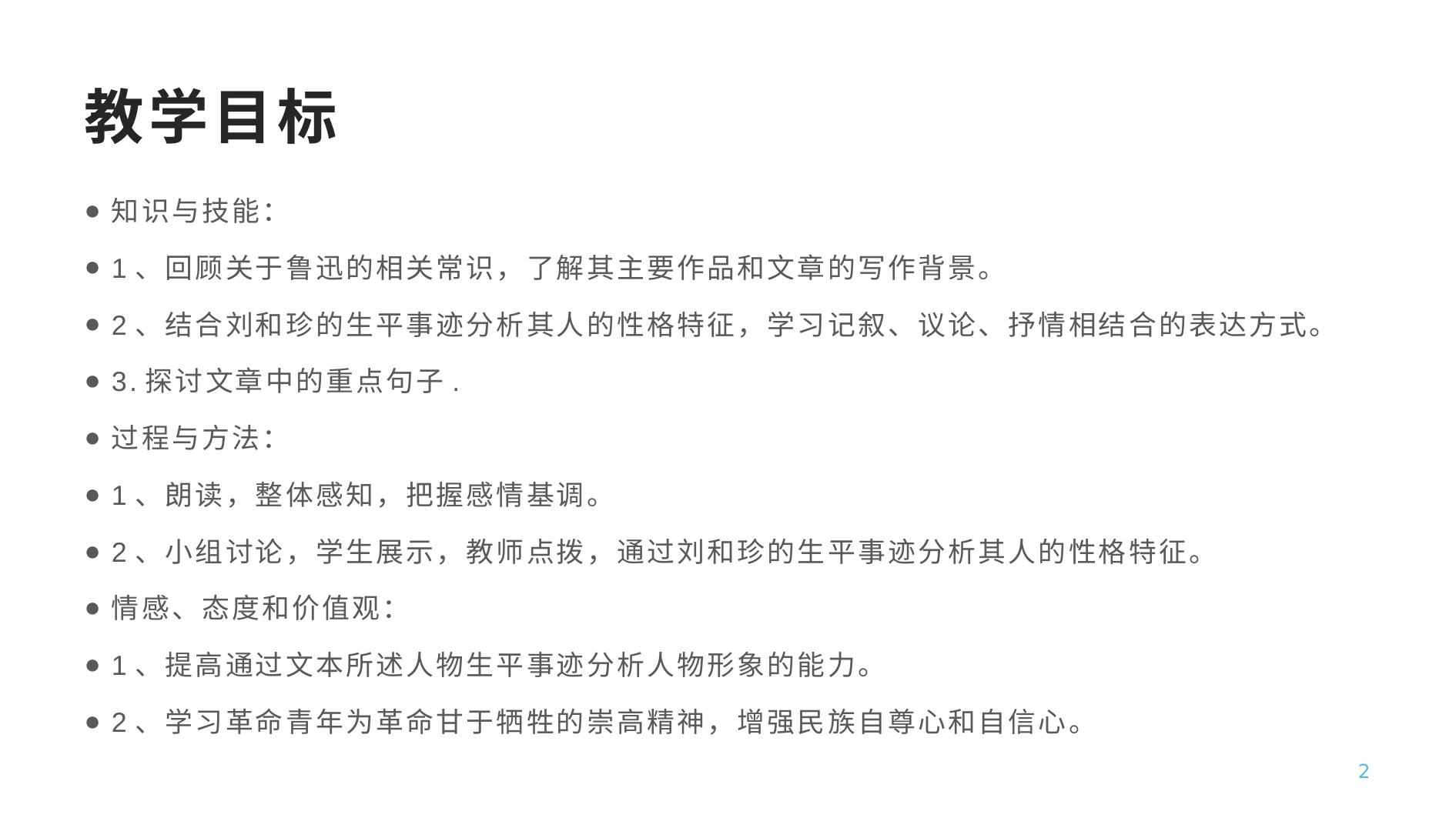

# 教学目标
知识与技能：
1、回顾关于鲁迅的相关常识，了解其主要作品和文章的写作背景。
2、结合刘和珍的生平事迹分析其人的性格特征，学习记叙、议论、抒情相结合的表达方式。
3.探讨文章中的重点句子.
过程与方法：
1、朗读，整体感知，把握感情基调。
2、小组讨论，学生展示，教师点拨，通过刘和珍的生平事迹分析其人的性格特征。
情感、态度和价值观：
1、提高通过文本所述人物生平事迹分析人物形象的能力。
2、学习革命青年为革命甘于牺牲的崇高精神，增强民族自尊心和自信心。
2